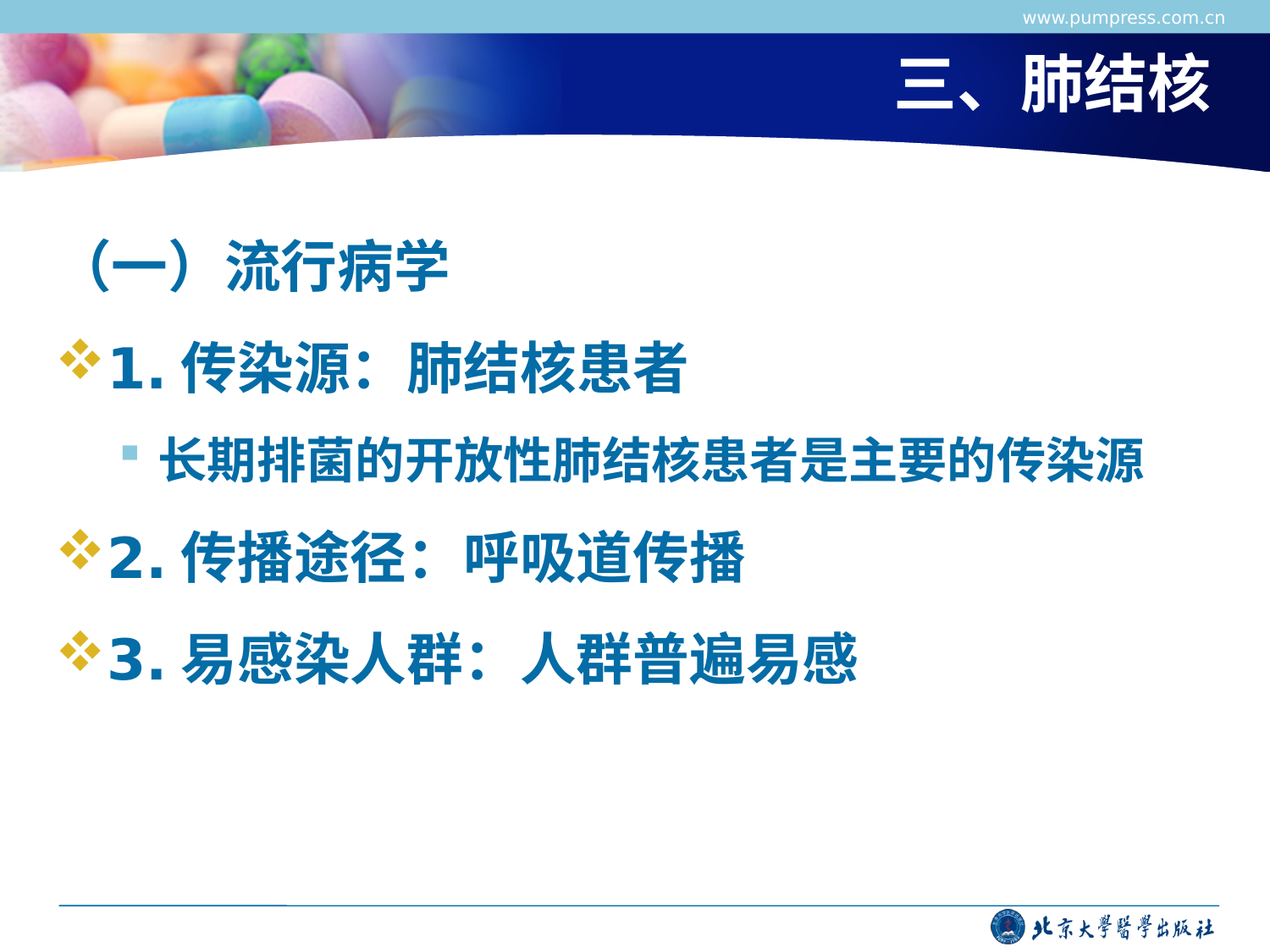

www.pumpress.com.cn
# 三、肺结核
（一）流行病学
1.传染源：肺结核患者
长期排菌的开放性肺结核患者是主要的传染源
2.传播途径：呼吸道传播
3.易感染人群：人群普遍易感